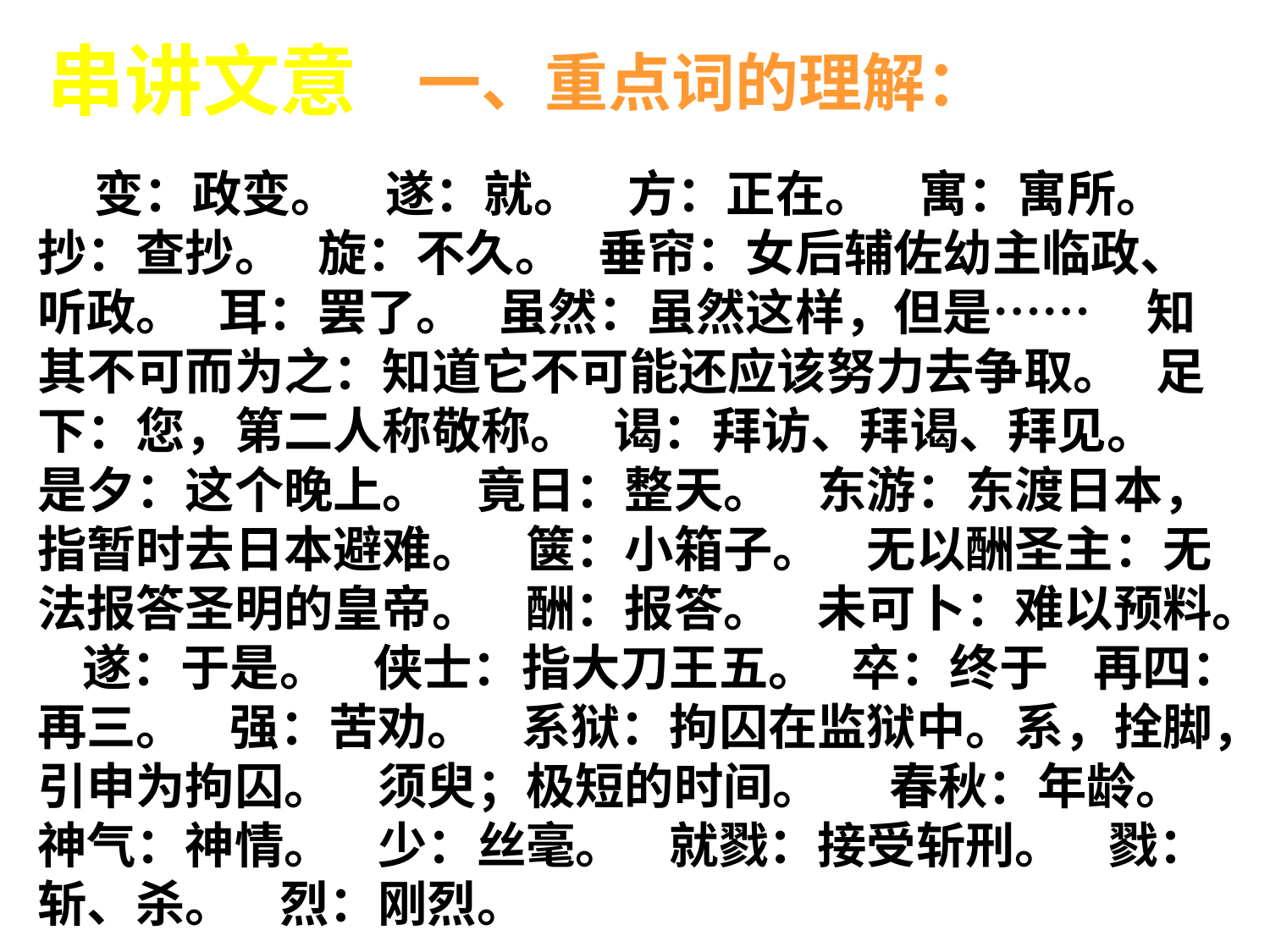

串讲文意
一、重点词的理解：
    变：政变。    遂：就。    方：正在。    寓：寓所。   抄：查抄。   旋：不久。   垂帘：女后辅佐幼主临政、听政。   耳：罢了。   虽然：虽然这样，但是……     知其不可而为之：知道它不可能还应该努力去争取。   足下：您，第二人称敬称。   谒：拜访、拜谒、拜见。    是夕：这个晚上。    竟日：整天。    东游：东渡日本，指暂时去日本避难。    箧：小箱子。    无以酬圣主：无法报答圣明的皇帝。    酬：报答。    未可卜：难以预料。    遂：于是。    侠士：指大刀王五。   卒：终于    再四：再三。    强：苦劝。    系狱：拘囚在监狱中。系，拴脚，引申为拘囚。    须臾；极短的时间。      春秋：年龄。  神气：神情。    少：丝毫。    就戮：接受斩刑。    戮：斩、杀。    烈：刚烈。